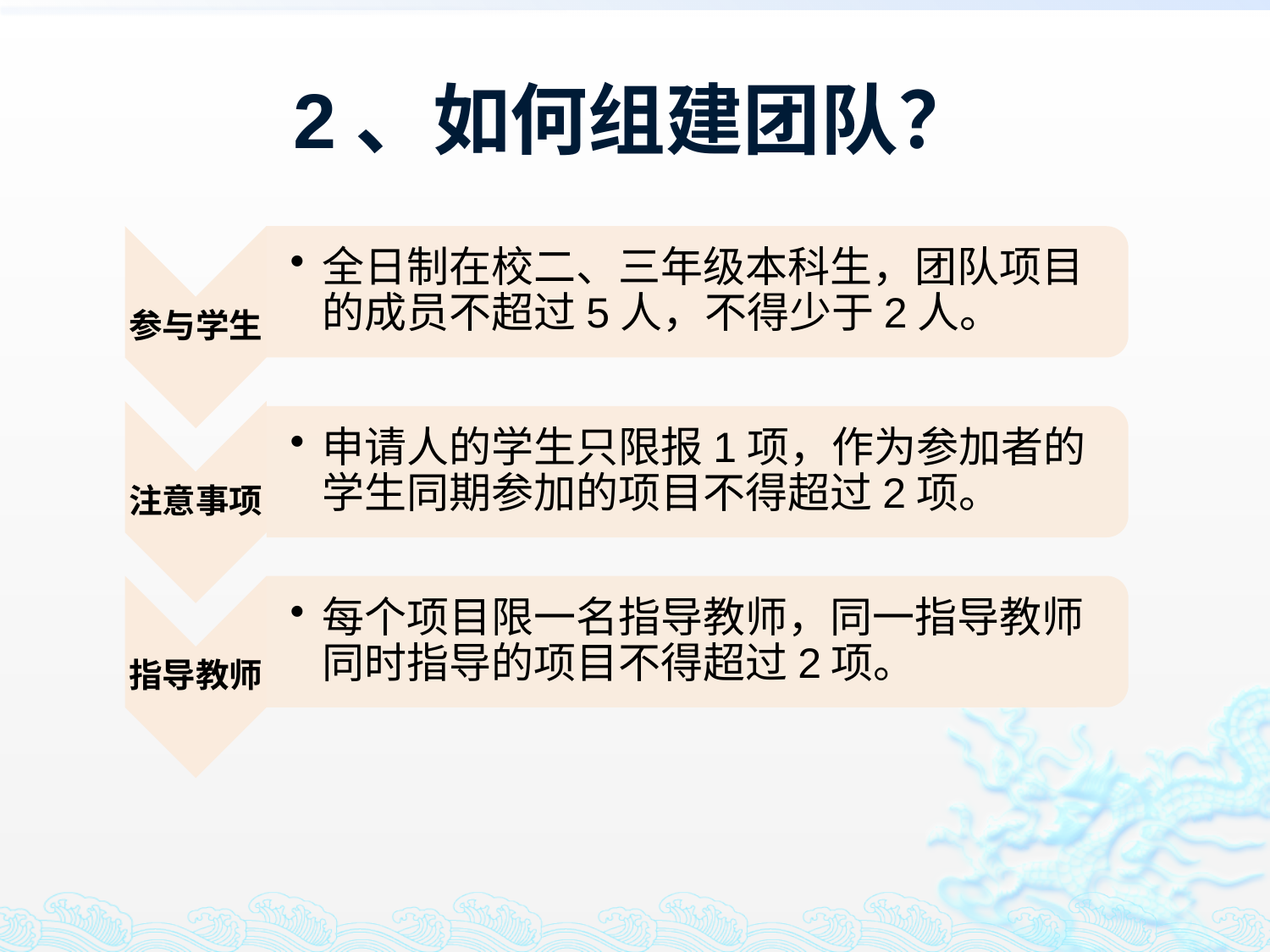

# 2、如何组建团队？
参与学生
全日制在校二、三年级本科生，团队项目的成员不超过5人，不得少于2人。
注意事项
申请人的学生只限报1项，作为参加者的学生同期参加的项目不得超过2项。
指导教师
每个项目限一名指导教师，同一指导教师同时指导的项目不得超过2项。